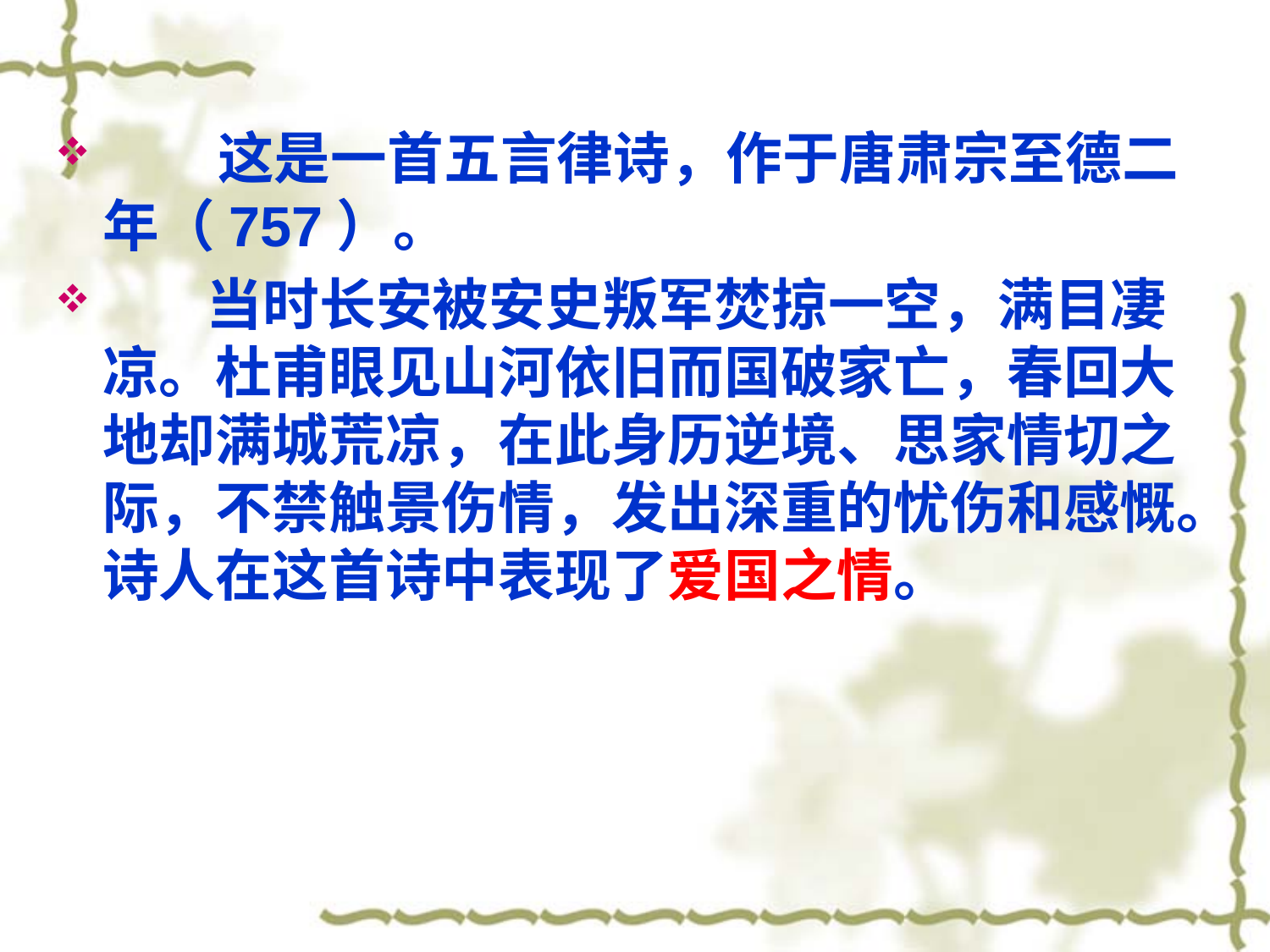

#
        这是一首五言律诗，作于唐肃宗至德二年（757）。
       当时长安被安史叛军焚掠一空，满目凄凉。杜甫眼见山河依旧而国破家亡，春回大地却满城荒凉，在此身历逆境、思家情切之际，不禁触景伤情，发出深重的忧伤和感慨。诗人在这首诗中表现了爱国之情。